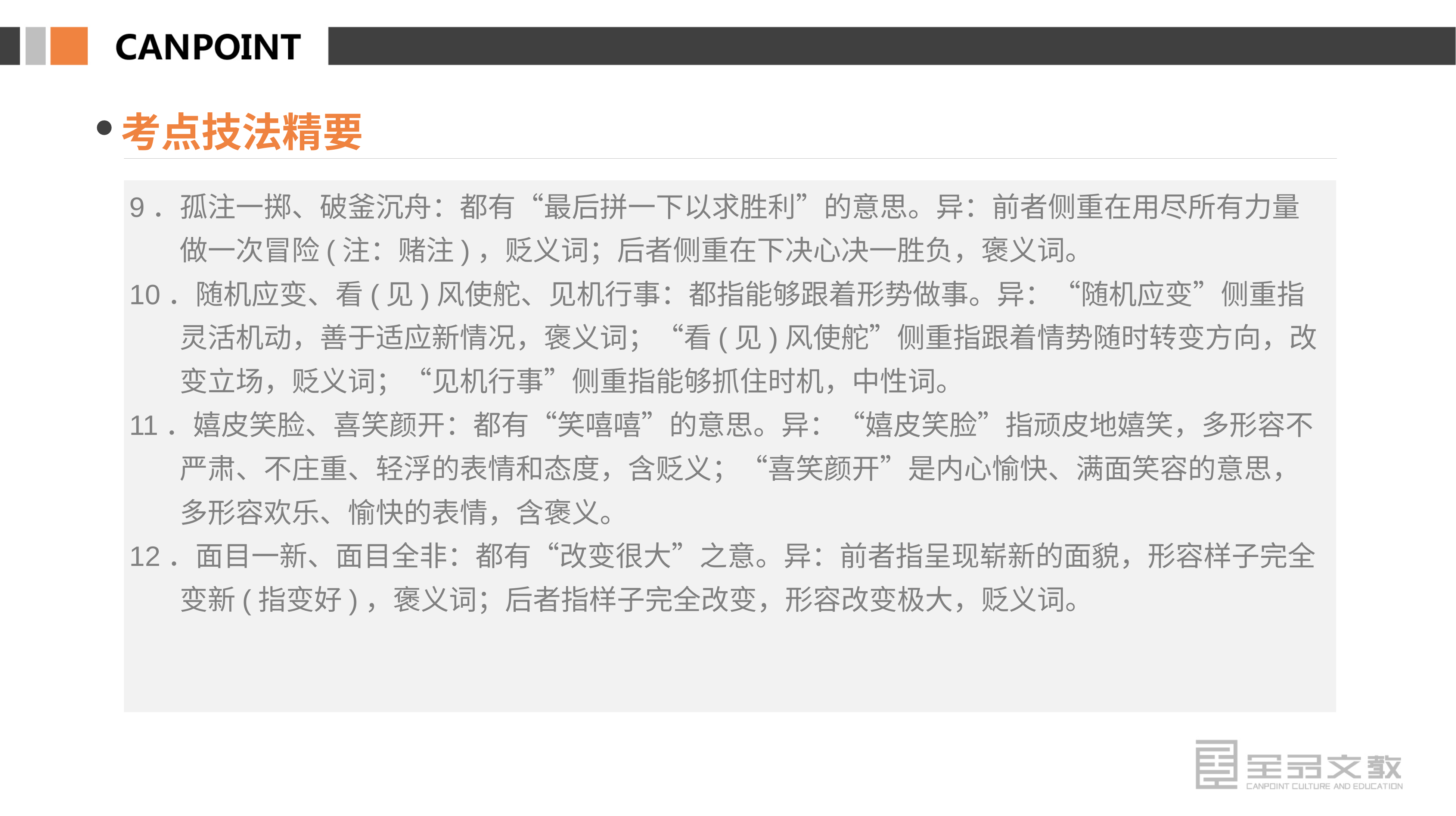

考点技法精要

9．孤注一掷、破釜沉舟：都有“最后拼一下以求胜利”的意思。异：前者侧重在用尽所有力量做一次冒险(注：赌注)，贬义词；后者侧重在下决心决一胜负，褒义词。
10．随机应变、看(见)风使舵、见机行事：都指能够跟着形势做事。异：“随机应变”侧重指灵活机动，善于适应新情况，褒义词；“看(见)风使舵”侧重指跟着情势随时转变方向，改变立场，贬义词；“见机行事”侧重指能够抓住时机，中性词。
11．嬉皮笑脸、喜笑颜开：都有“笑嘻嘻”的意思。异：“嬉皮笑脸”指顽皮地嬉笑，多形容不严肃、不庄重、轻浮的表情和态度，含贬义；“喜笑颜开”是内心愉快、满面笑容的意思，多形容欢乐、愉快的表情，含褒义。
12．面目一新、面目全非：都有“改变很大”之意。异：前者指呈现崭新的面貌，形容样子完全变新(指变好)，褒义词；后者指样子完全改变，形容改变极大，贬义词。